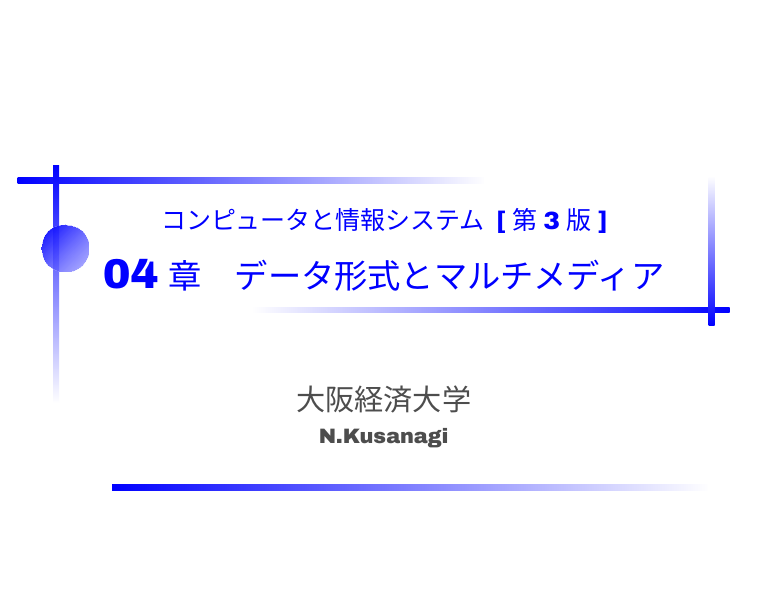

# コンピュータと情報システム [第3版] 04章　データ形式とマルチメディア
大阪経済大学
N.Kusanagi